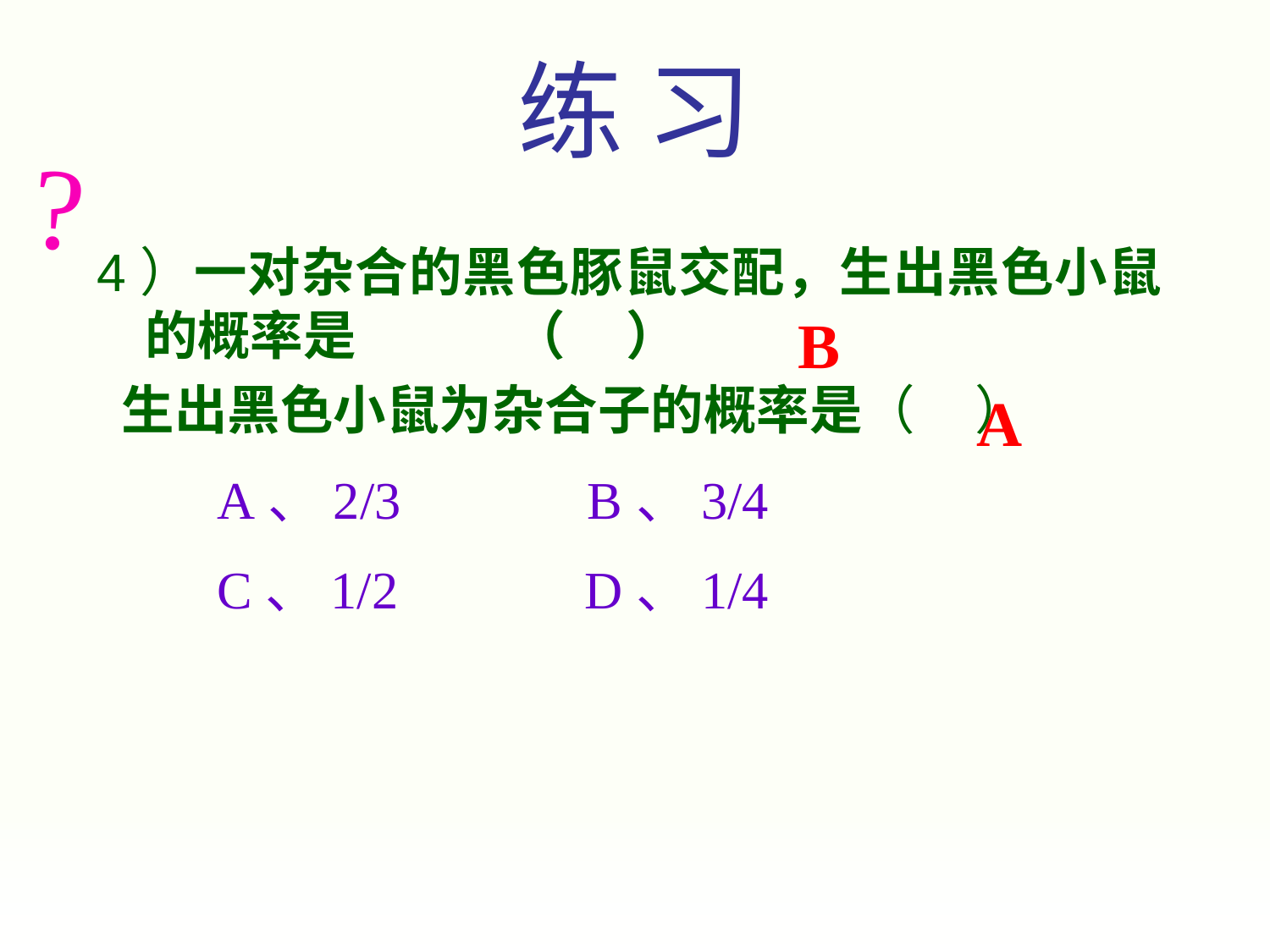

练 习
?
4）一对杂合的黑色豚鼠交配，生出黑色小鼠的概率是             （     ）
 生出黑色小鼠为杂合子的概率是（     ）
         A、2/3              B、3/4
         C、1/2              D、1/4
B
A